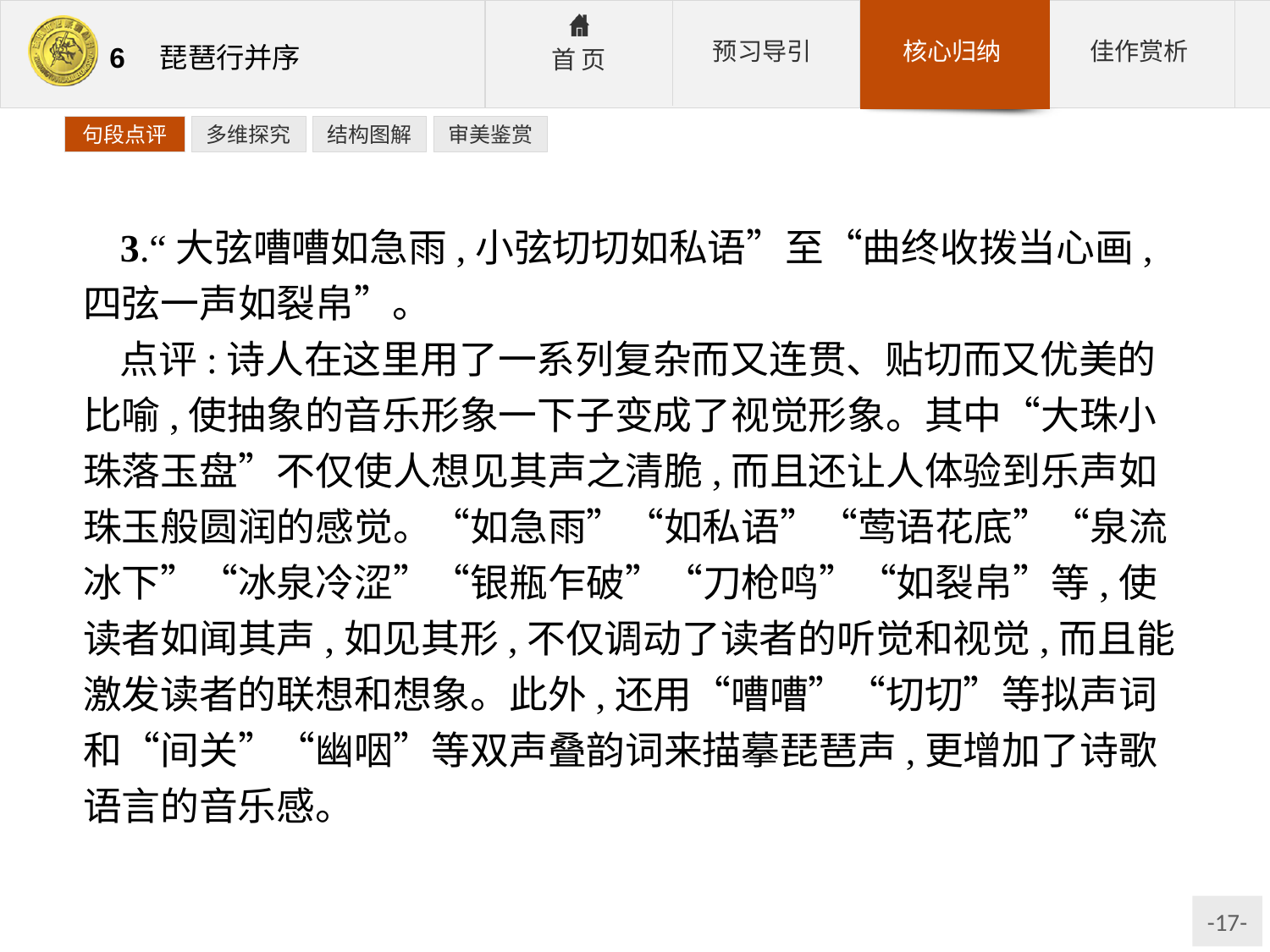

句段点评
多维探究
结构图解
审美鉴赏
3.“大弦嘈嘈如急雨,小弦切切如私语”至“曲终收拨当心画,四弦一声如裂帛”。
点评:诗人在这里用了一系列复杂而又连贯、贴切而又优美的比喻,使抽象的音乐形象一下子变成了视觉形象。其中“大珠小珠落玉盘”不仅使人想见其声之清脆,而且还让人体验到乐声如珠玉般圆润的感觉。“如急雨”“如私语”“莺语花底”“泉流冰下”“冰泉冷涩”“银瓶乍破”“刀枪鸣”“如裂帛”等,使读者如闻其声,如见其形,不仅调动了读者的听觉和视觉,而且能激发读者的联想和想象。此外,还用“嘈嘈”“切切”等拟声词和“间关”“幽咽”等双声叠韵词来描摹琵琶声,更增加了诗歌语言的音乐感。